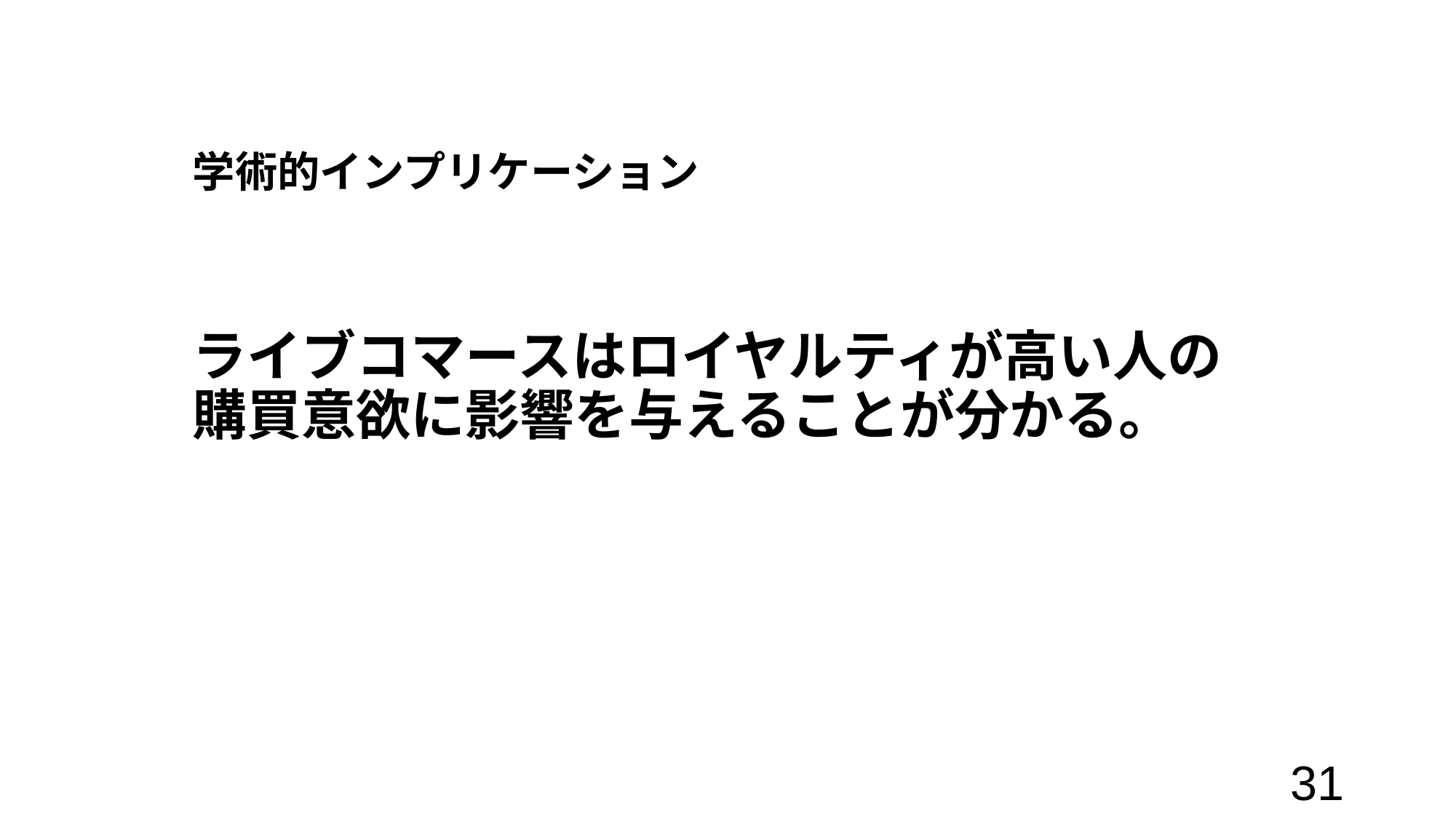

# 学術的インプリケーション
ライブコマースはロイヤルティが高い人の購買意欲に影響を与えることが分かる。
31